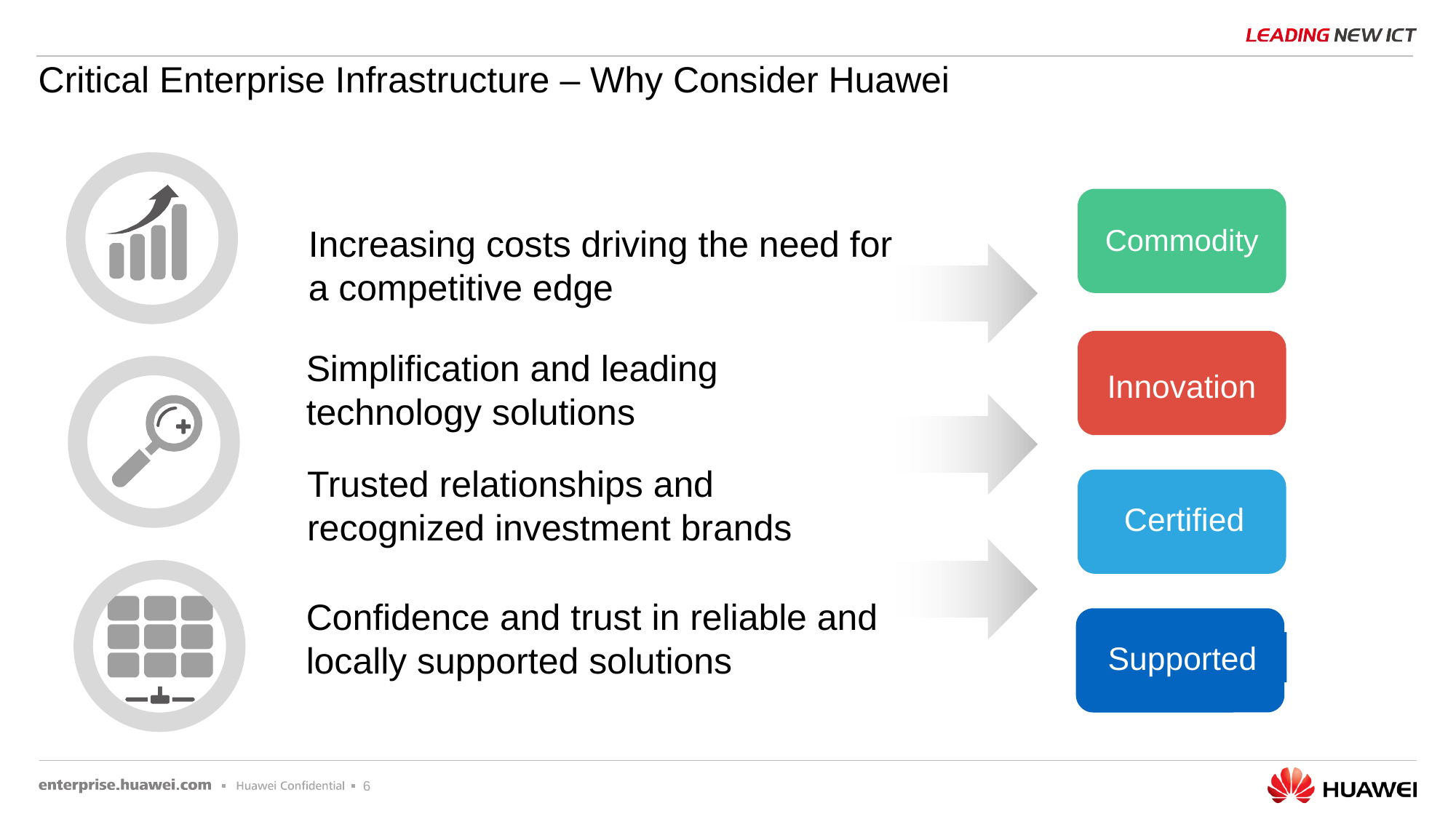

Critical Enterprise Infrastructure – Why Consider Huawei
供应链

Commodity
Increasing costs driving the need for a competitive edge

Simplification and leading technology solutions

Innovation

Trusted relationships and recognized investment brands

Certified

Confidence and trust in reliable and locally supported solutions

Supported